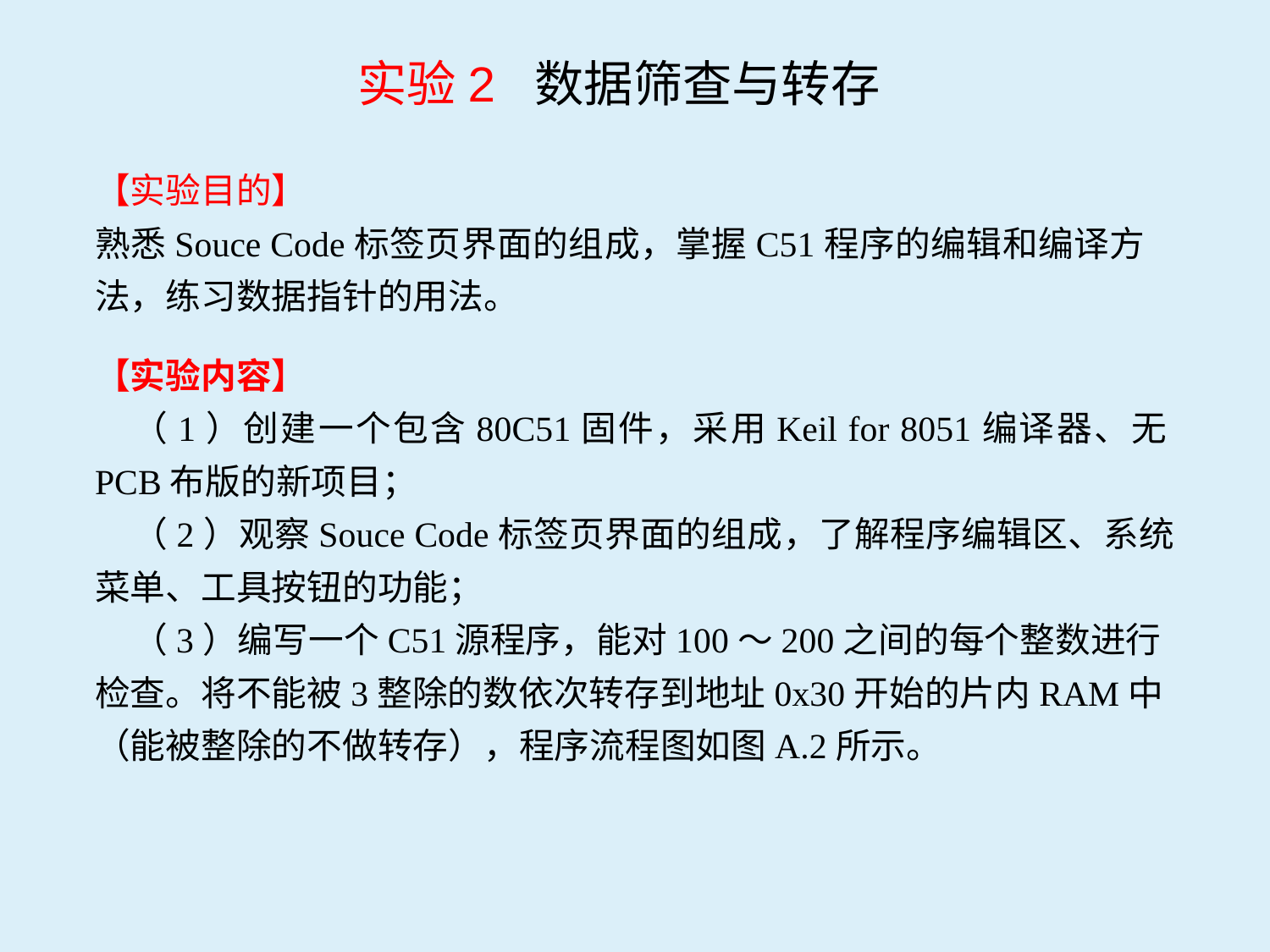

实验2  数据筛查与转存
【实验目的】
熟悉Souce Code标签页界面的组成，掌握C51程序的编辑和编译方法，练习数据指针的用法。
【实验内容】
（1）创建一个包含80C51固件，采用Keil for 8051编译器、无PCB布版的新项目；
（2）观察Souce Code标签页界面的组成，了解程序编辑区、系统菜单、工具按钮的功能；
（3）编写一个C51源程序，能对100～200之间的每个整数进行检查。将不能被3整除的数依次转存到地址0x30开始的片内RAM中（能被整除的不做转存），程序流程图如图A.2所示。